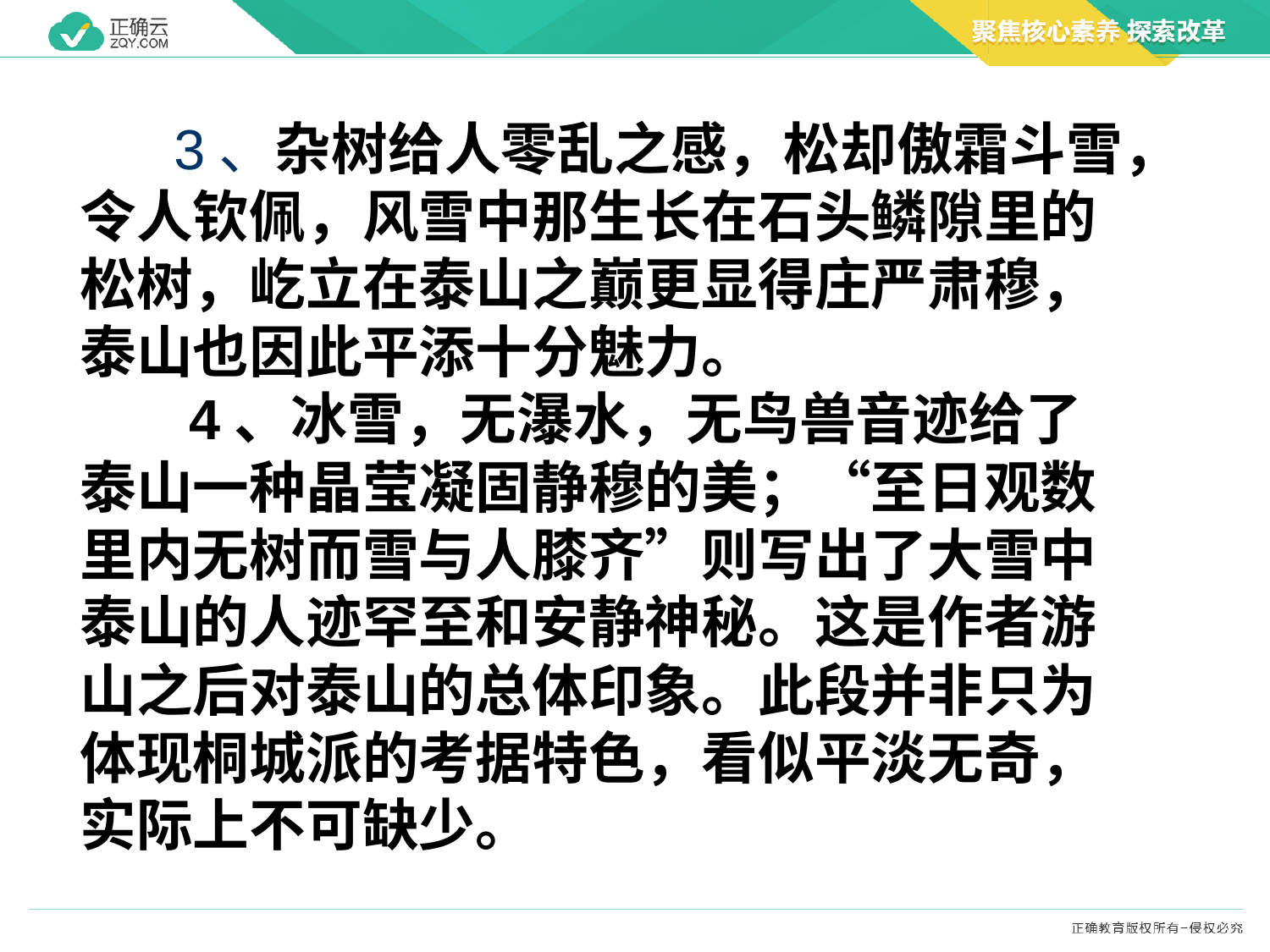

3、杂树给人零乱之感，松却傲霜斗雪，令人钦佩，风雪中那生长在石头鳞隙里的松树，屹立在泰山之巅更显得庄严肃穆，泰山也因此平添十分魅力。
       4、冰雪，无瀑水，无鸟兽音迹给了泰山一种晶莹凝固静穆的美；“至日观数里内无树而雪与人膝齐”则写出了大雪中泰山的人迹罕至和安静神秘。这是作者游山之后对泰山的总体印象。此段并非只为体现桐城派的考据特色，看似平淡无奇，实际上不可缺少。